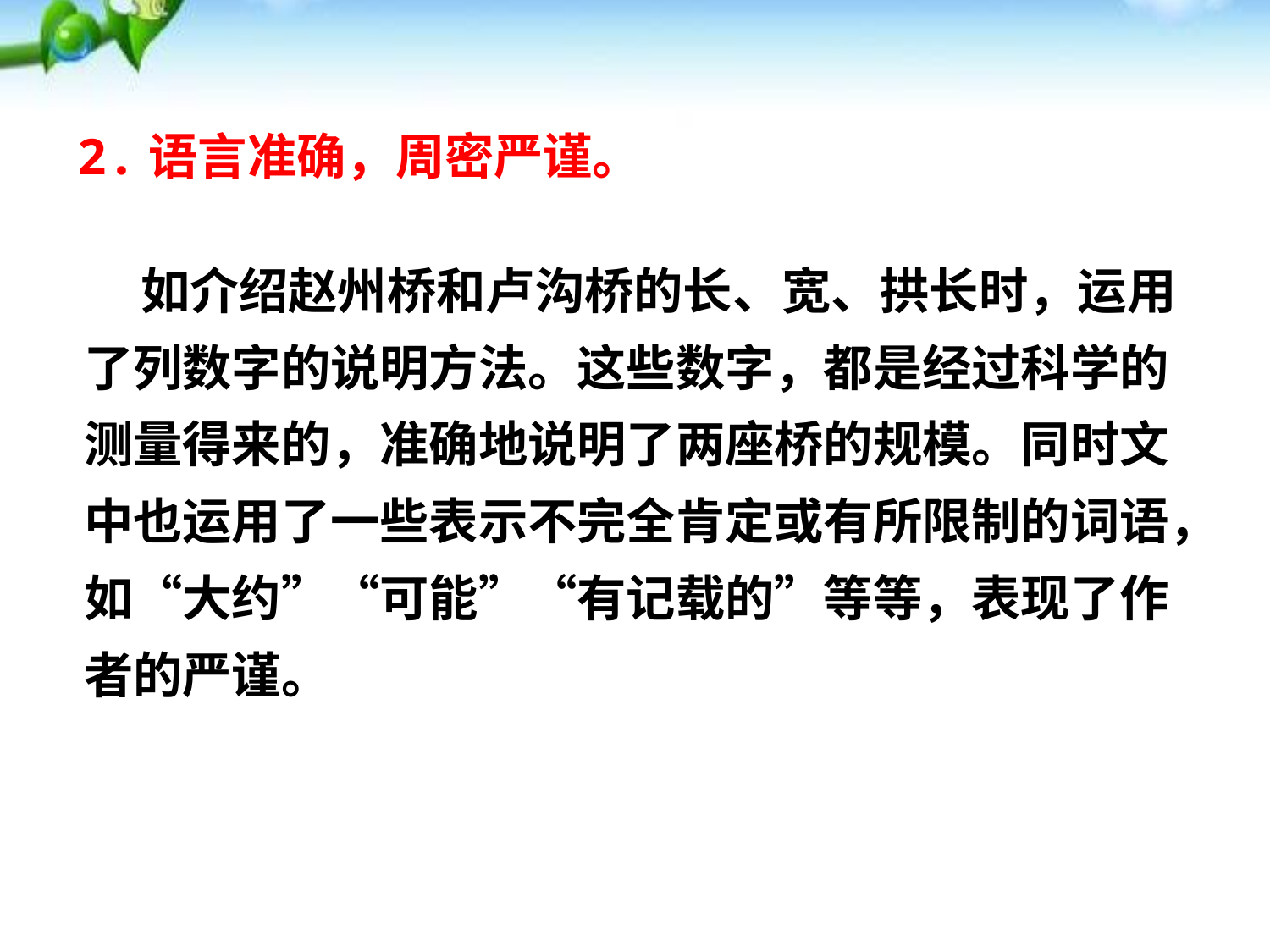

2.语言准确，周密严谨。
    如介绍赵州桥和卢沟桥的长、宽、拱长时，运用了列数字的说明方法。这些数字，都是经过科学的测量得来的，准确地说明了两座桥的规模。同时文中也运用了一些表示不完全肯定或有所限制的词语，如“大约”“可能”“有记载的”等等，表现了作者的严谨。